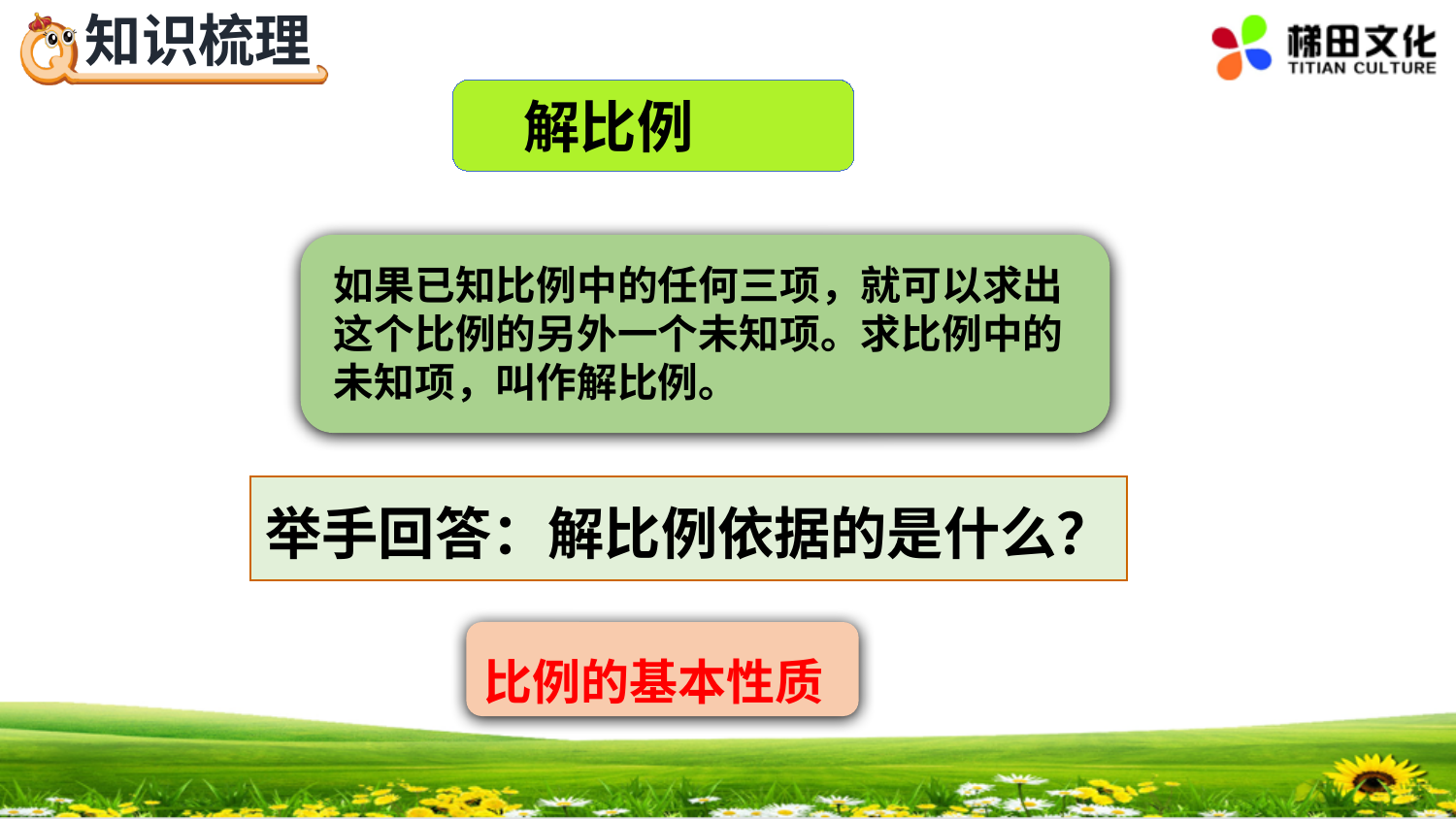

解比例

如果已知比例中的任何三项，就可以求出这个比例的另外一个未知项。求比例中的未知项，叫作解比例。

举手回答：解比例依据的是什么？
比例的基本性质